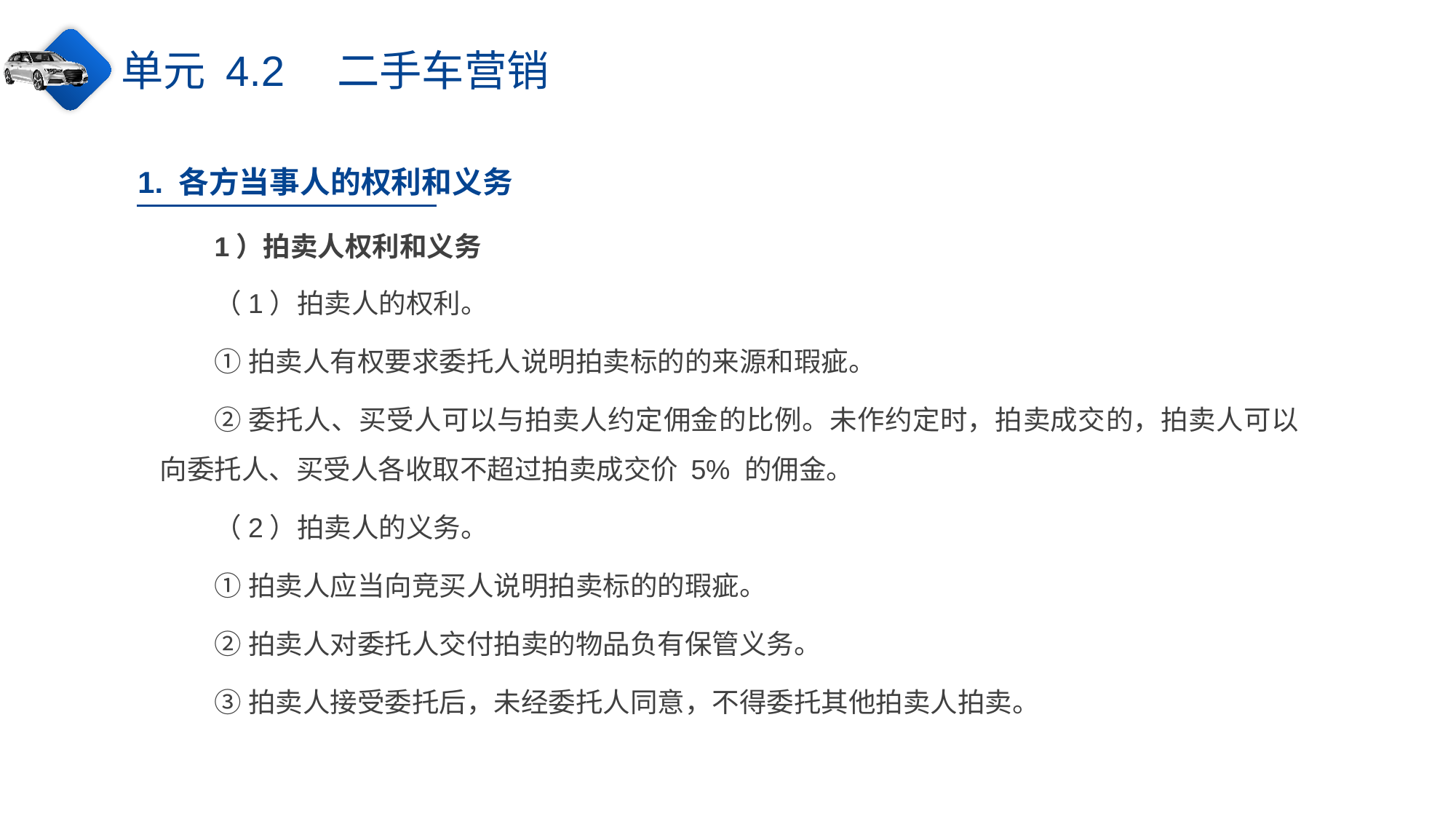

单元 4.2　二手车营销
1. 各方当事人的权利和义务
1）拍卖人权利和义务
（1）拍卖人的权利。
①拍卖人有权要求委托人说明拍卖标的的来源和瑕疵。
②委托人、买受人可以与拍卖人约定佣金的比例。未作约定时，拍卖成交的，拍卖人可以向委托人、买受人各收取不超过拍卖成交价 5% 的佣金。
（2）拍卖人的义务。
①拍卖人应当向竞买人说明拍卖标的的瑕疵。
②拍卖人对委托人交付拍卖的物品负有保管义务。
③拍卖人接受委托后，未经委托人同意，不得委托其他拍卖人拍卖。